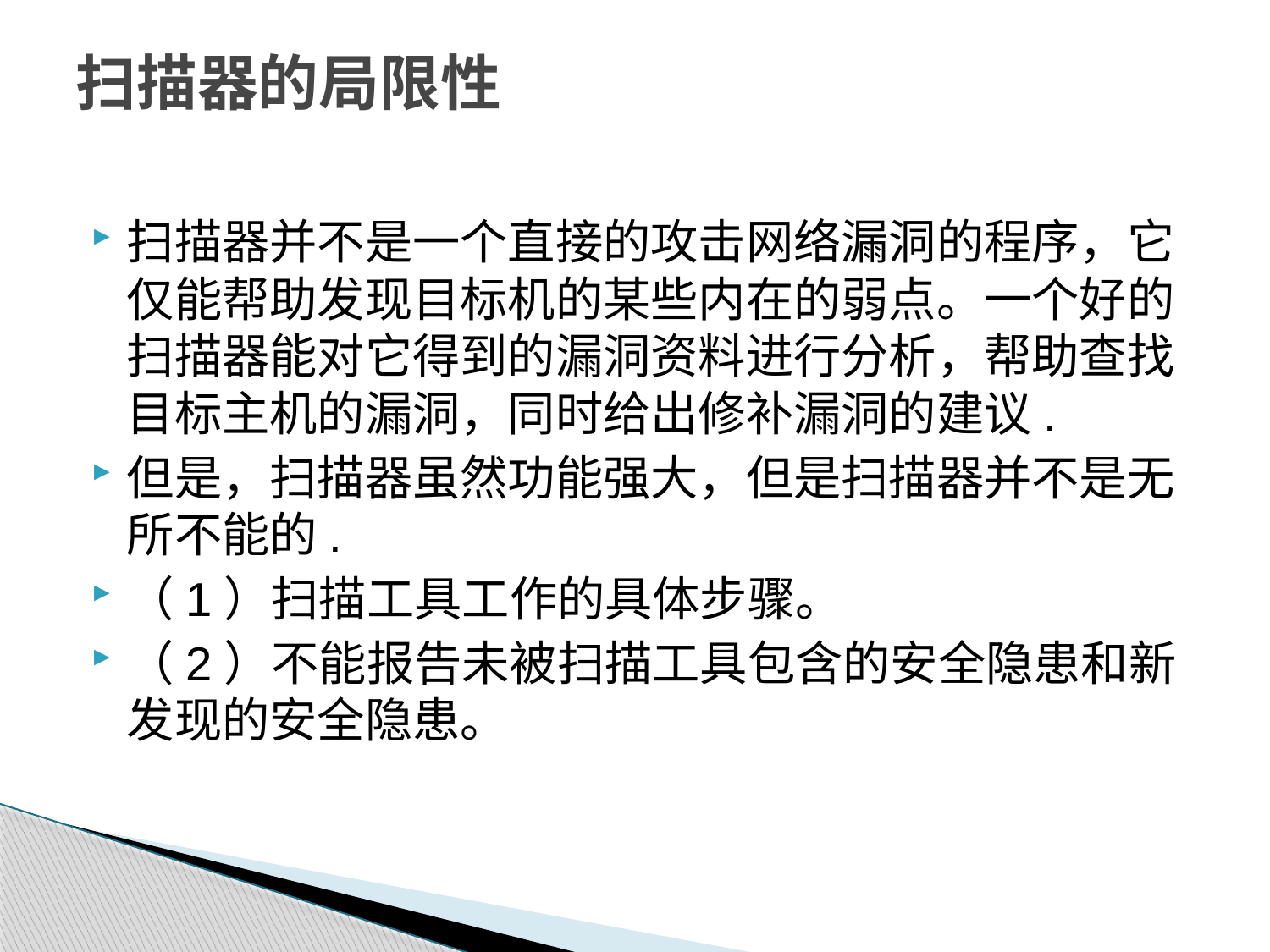

# 扫描器的局限性
扫描器并不是一个直接的攻击网络漏洞的程序，它仅能帮助发现目标机的某些内在的弱点。一个好的扫描器能对它得到的漏洞资料进行分析，帮助查找目标主机的漏洞，同时给出修补漏洞的建议.
但是，扫描器虽然功能强大，但是扫描器并不是无所不能的.
（1）扫描工具工作的具体步骤。
（2）不能报告未被扫描工具包含的安全隐患和新发现的安全隐患。